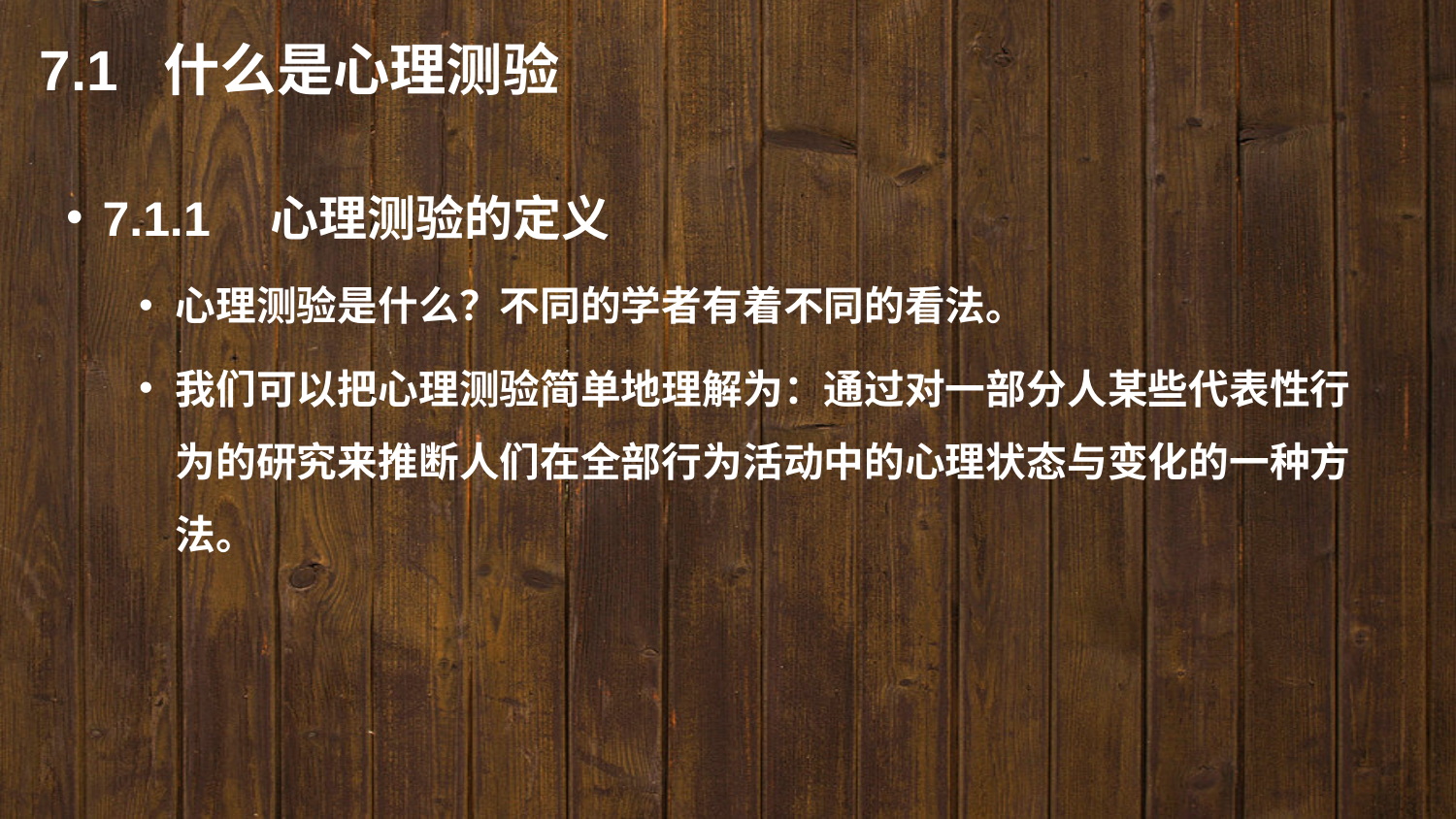

7.1  什么是心理测验
7.1.1　心理测验的定义
心理测验是什么？不同的学者有着不同的看法。
我们可以把心理测验简单地理解为：通过对一部分人某些代表性行为的研究来推断人们在全部行为活动中的心理状态与变化的一种方法。